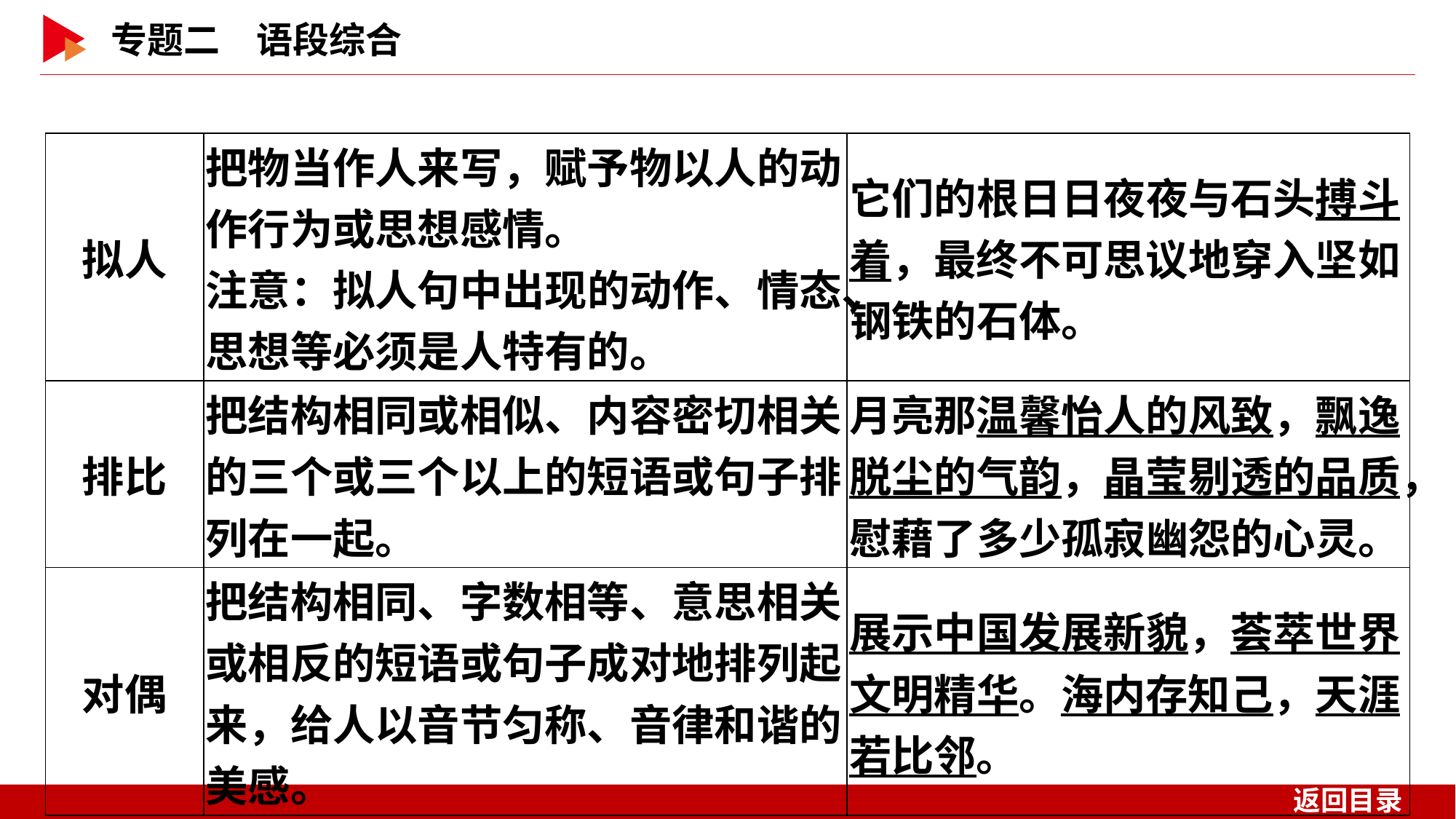

| 拟人 | 把物当作人来写，赋予物以人的动作行为或思想感情。 注意：拟人句中出现的动作、情态、思想等必须是人特有的。 | 它们的根日日夜夜与石头搏斗着，最终不可思议地穿入坚如钢铁的石体。 |
| --- | --- | --- |
| 排比 | 把结构相同或相似、内容密切相关的三个或三个以上的短语或句子排列在一起。 | 月亮那温馨怡人的风致，飘逸脱尘的气韵，晶莹剔透的品质，慰藉了多少孤寂幽怨的心灵。 |
| 对偶 | 把结构相同、字数相等、意思相关或相反的短语或句子成对地排列起来，给人以音节匀称、音律和谐的美感。 | 展示中国发展新貌，荟萃世界文明精华。海内存知己，天涯若比邻。 |